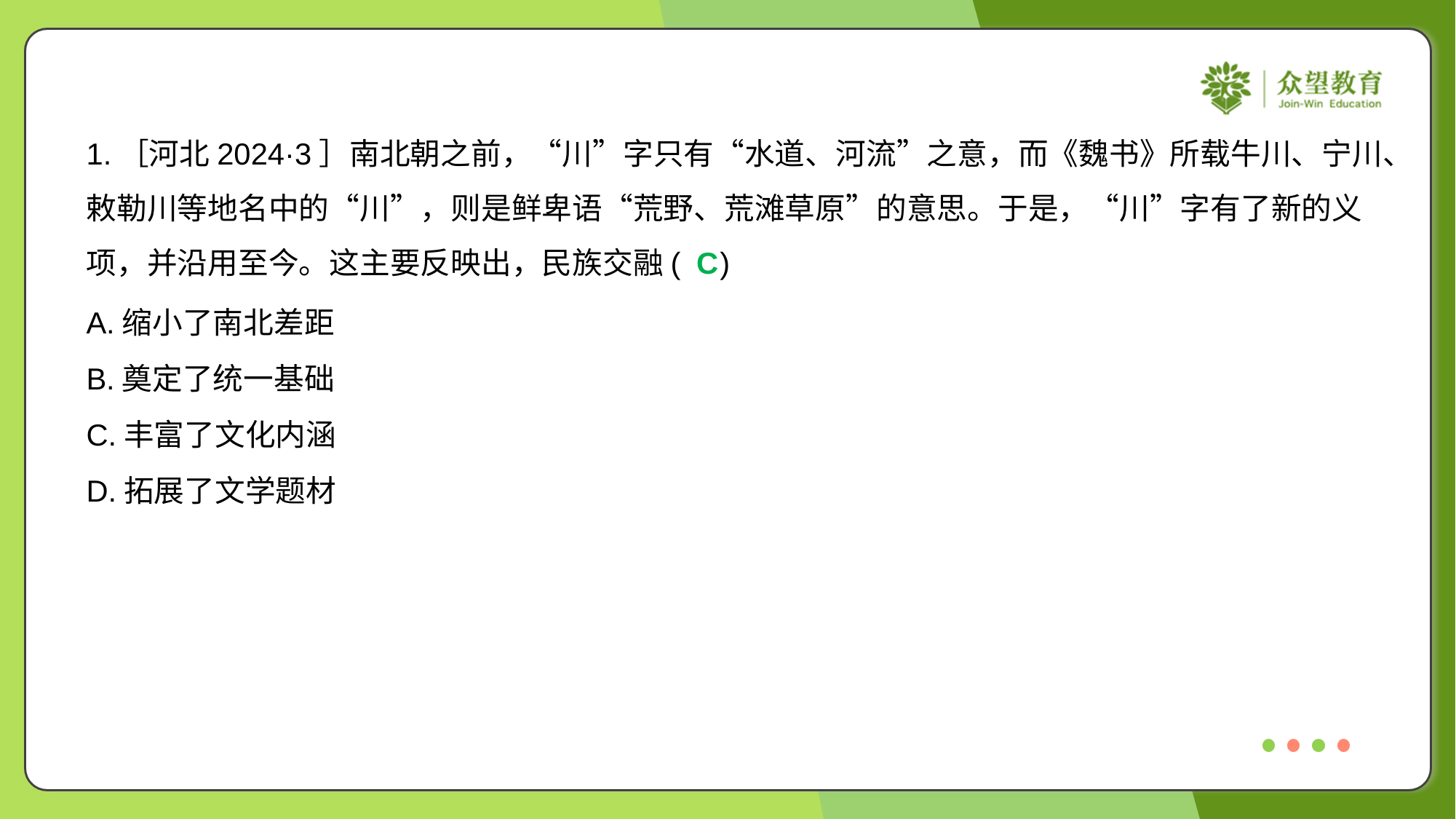

1.［河北2024·3］南北朝之前，“川”字只有“水道、河流”之意，而《魏书》所载牛川、宁川、
敕勒川等地名中的“川”，则是鲜卑语“荒野、荒滩草原”的意思。于是，“川”字有了新的义
项，并沿用至今。这主要反映出，民族交融(     )
C
A.缩小了南北差距
B.奠定了统一基础
C.丰富了文化内涵
D.拓展了文学题材